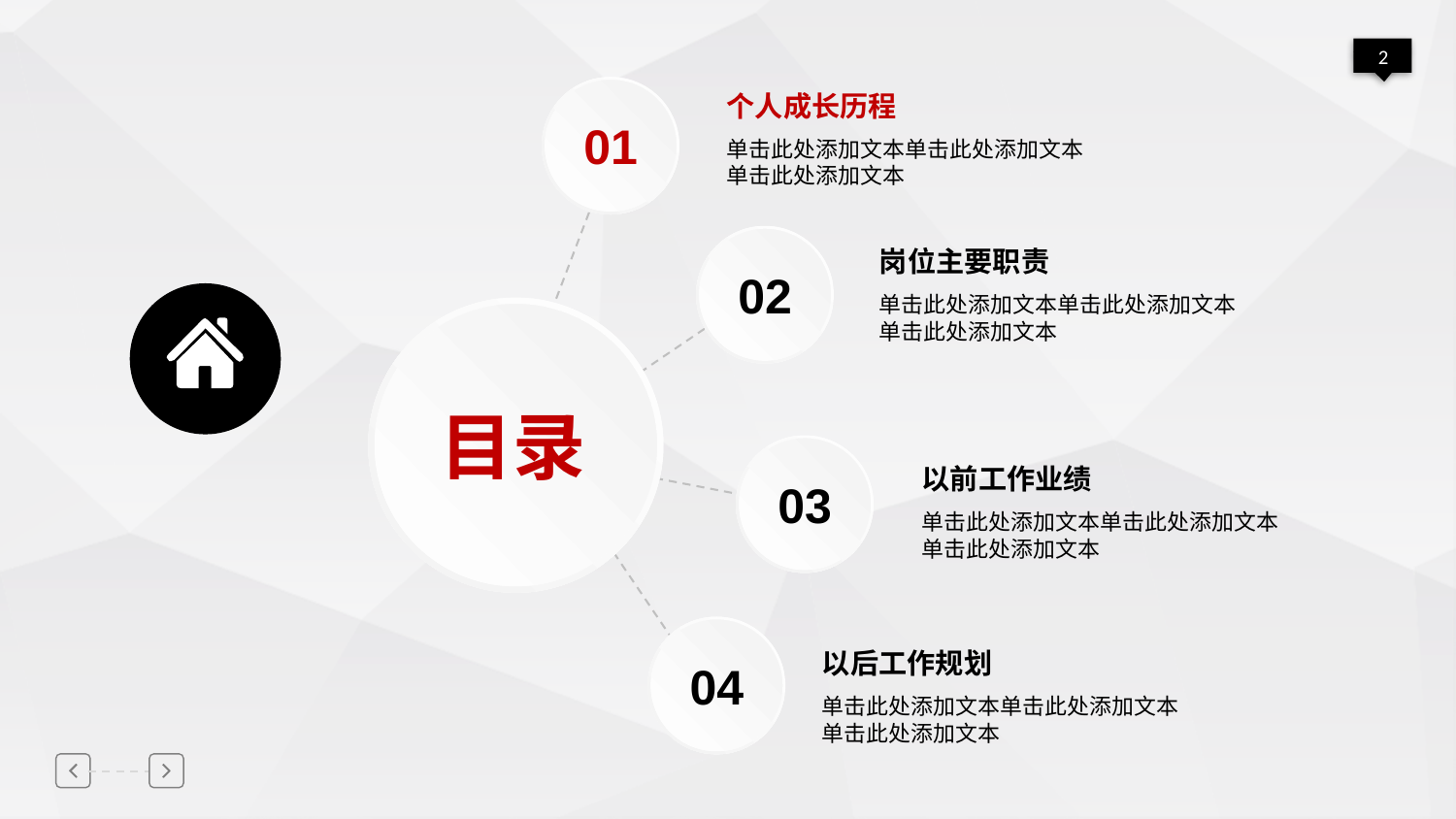

01
个人成长历程
单击此处添加文本单击此处添加文本
单击此处添加文本

02
岗位主要职责
单击此处添加文本单击此处添加文本
单击此处添加文本

目录

03
以前工作业绩
单击此处添加文本单击此处添加文本
单击此处添加文本

04
以后工作规划
单击此处添加文本单击此处添加文本
单击此处添加文本